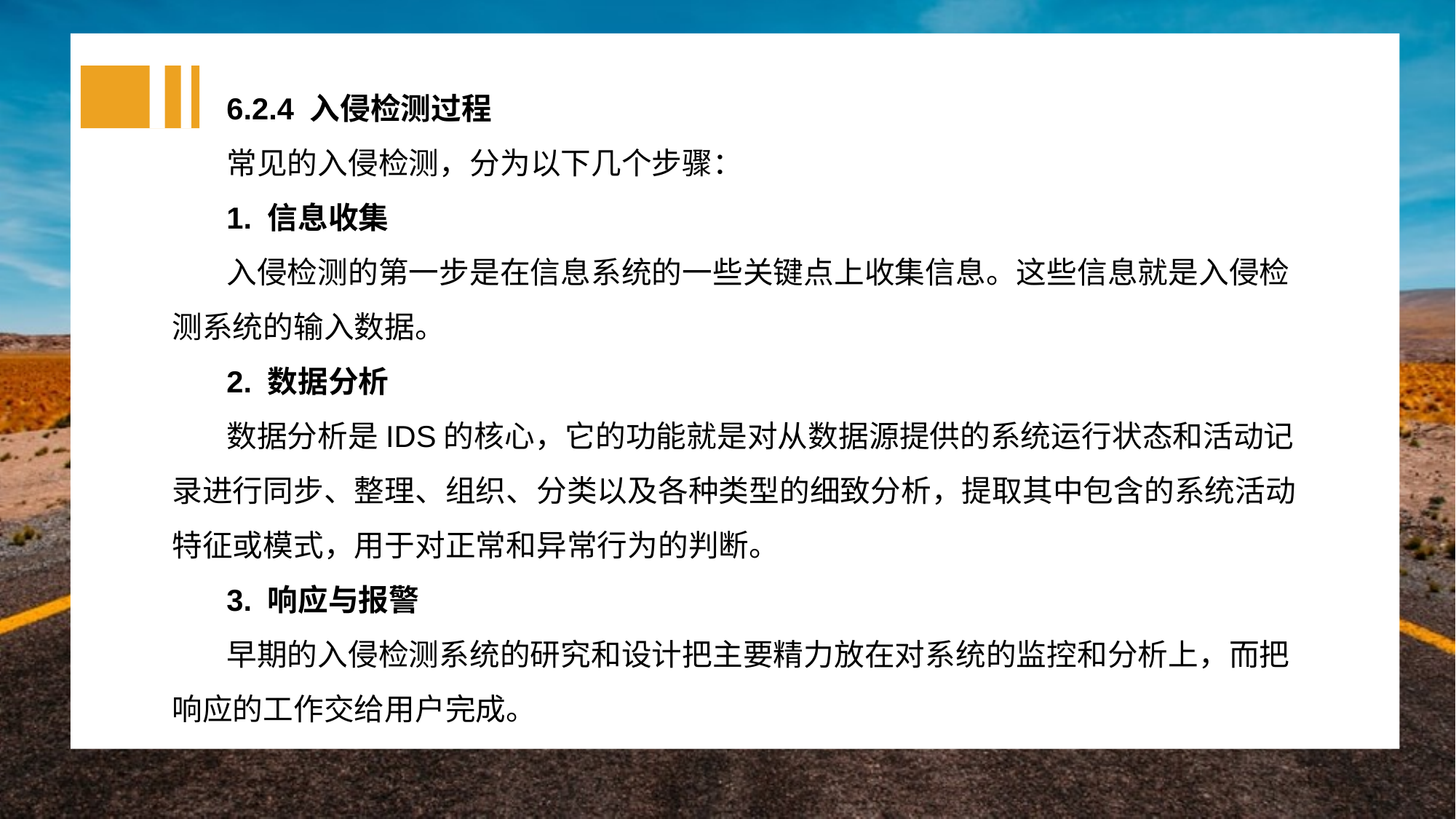

6.2.4 入侵检测过程
常见的入侵检测，分为以下几个步骤：
1. 信息收集
入侵检测的第一步是在信息系统的一些关键点上收集信息。这些信息就是入侵检测系统的输入数据。
2. 数据分析
数据分析是IDS的核心，它的功能就是对从数据源提供的系统运行状态和活动记录进行同步、整理、组织、分类以及各种类型的细致分析，提取其中包含的系统活动特征或模式，用于对正常和异常行为的判断。
3. 响应与报警
早期的入侵检测系统的研究和设计把主要精力放在对系统的监控和分析上，而把响应的工作交给用户完成。